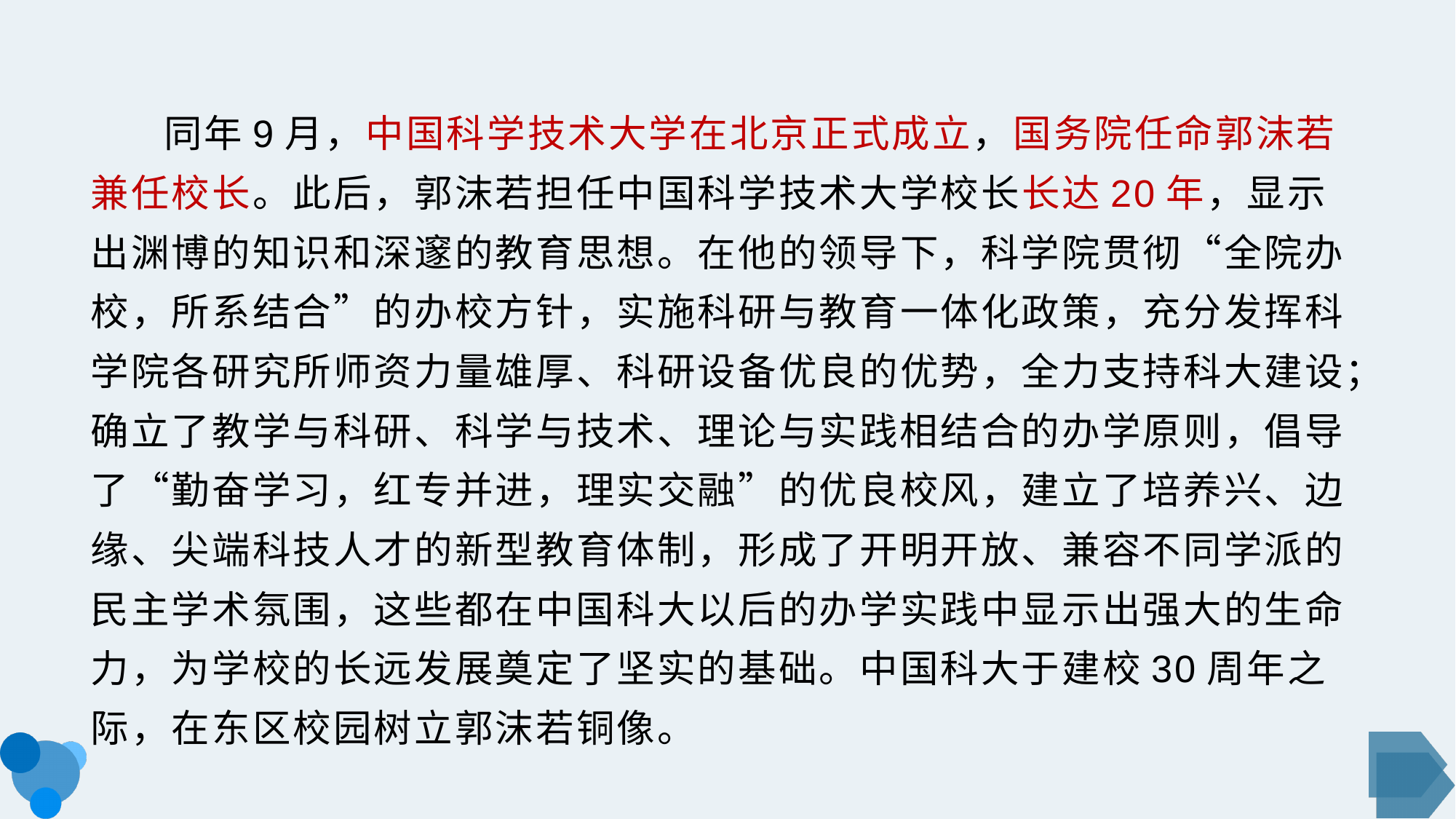

同年9月，中国科学技术大学在北京正式成立，国务院任命郭沫若兼任校长。此后，郭沫若担任中国科学技术大学校长长达20年，显示出渊博的知识和深邃的教育思想。在他的领导下，科学院贯彻“全院办校，所系结合”的办校方针，实施科研与教育一体化政策，充分发挥科学院各研究所师资力量雄厚、科研设备优良的优势，全力支持科大建设；确立了教学与科研、科学与技术、理论与实践相结合的办学原则，倡导了“勤奋学习，红专并进，理实交融”的优良校风，建立了培养兴、边缘、尖端科技人才的新型教育体制，形成了开明开放、兼容不同学派的民主学术氛围，这些都在中国科大以后的办学实践中显示出强大的生命力，为学校的长远发展奠定了坚实的基础。中国科大于建校30周年之际，在东区校园树立郭沫若铜像。